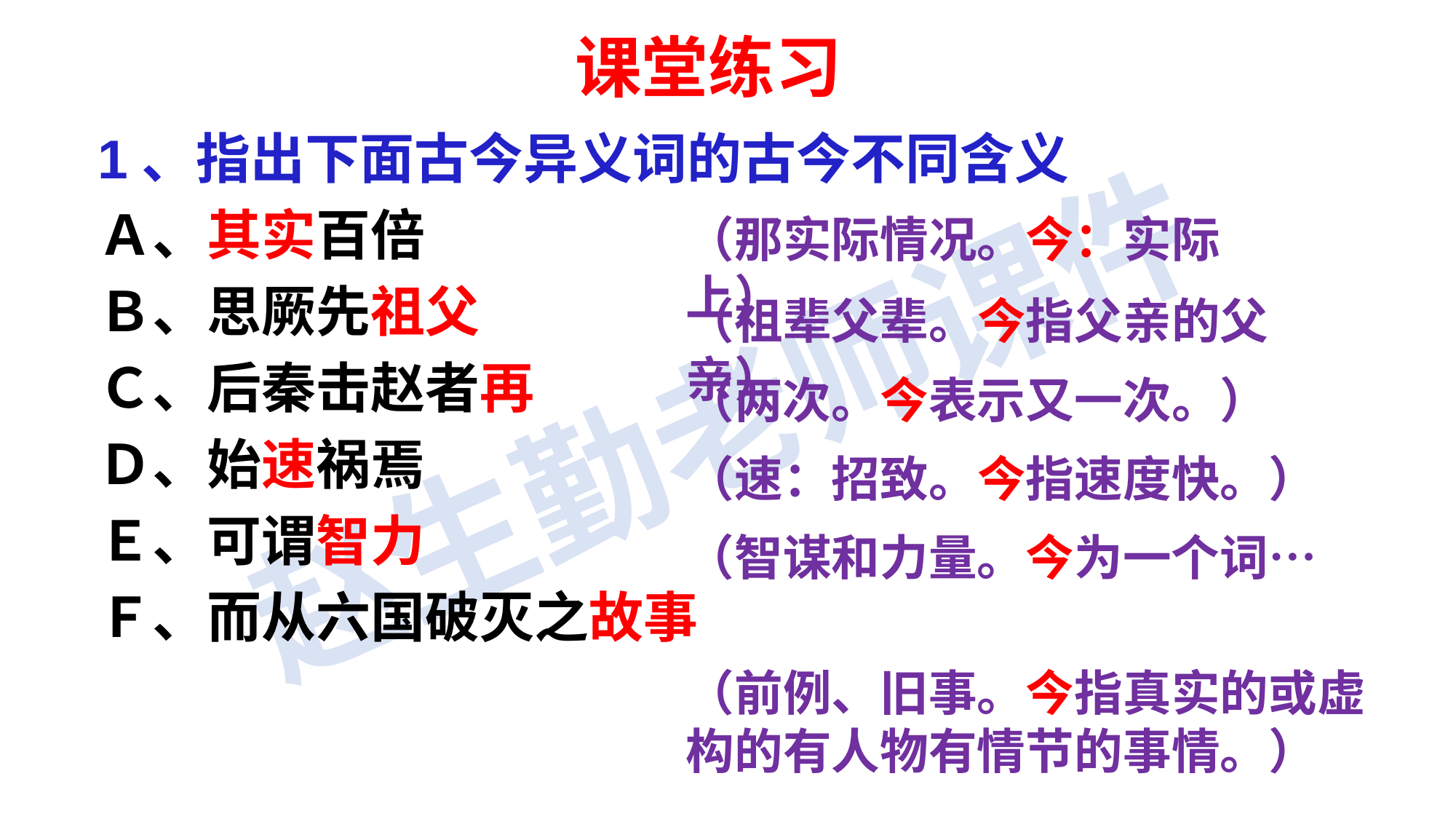

课堂练习
1、指出下面古今异义词的古今不同含义
Ａ、其实百倍
Ｂ、思厥先祖父
Ｃ、后秦击赵者再
Ｄ、始速祸焉
Ｅ、可谓智力
Ｆ、而从六国破灭之故事
（那实际情况。今：实际上）
（祖辈父辈。今指父亲的父亲）
（两次。今表示又一次。）
（速：招致。今指速度快。）
（智谋和力量。今为一个词…
（前例、旧事。今指真实的或虚构的有人物有情节的事情。）